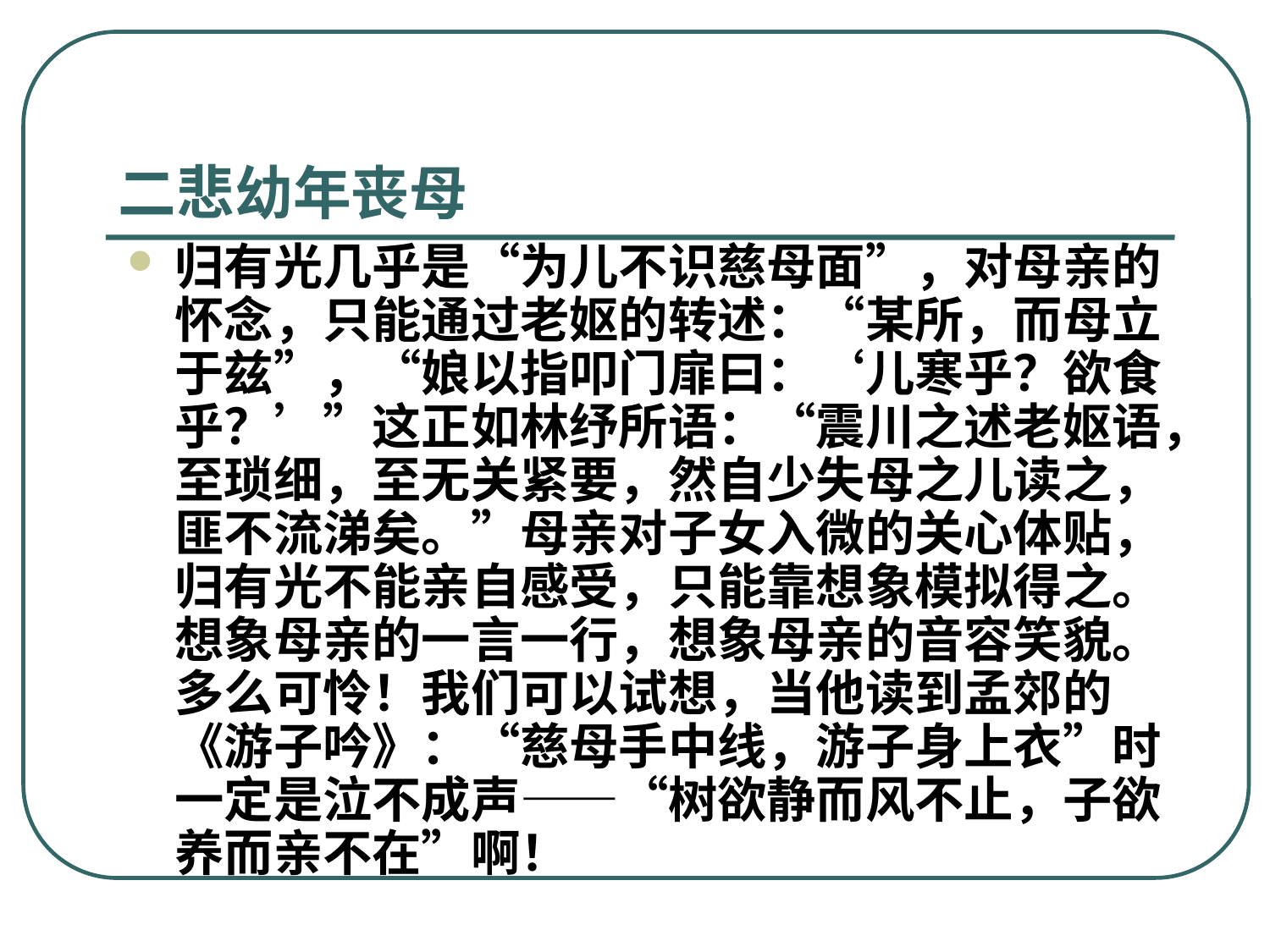

# 二悲幼年丧母
归有光几乎是“为儿不识慈母面”，对母亲的怀念，只能通过老妪的转述：“某所，而母立于兹”，“娘以指叩门扉曰：‘儿寒乎？欲食乎？’”这正如林纾所语：“震川之述老妪语，至琐细，至无关紧要，然自少失母之儿读之，匪不流涕矣。”母亲对子女入微的关心体贴，归有光不能亲自感受，只能靠想象模拟得之。想象母亲的一言一行，想象母亲的音容笑貌。多么可怜！我们可以试想，当他读到孟郊的《游子吟》：“慈母手中线，游子身上衣”时一定是泣不成声——“树欲静而风不止，子欲养而亲不在”啊！